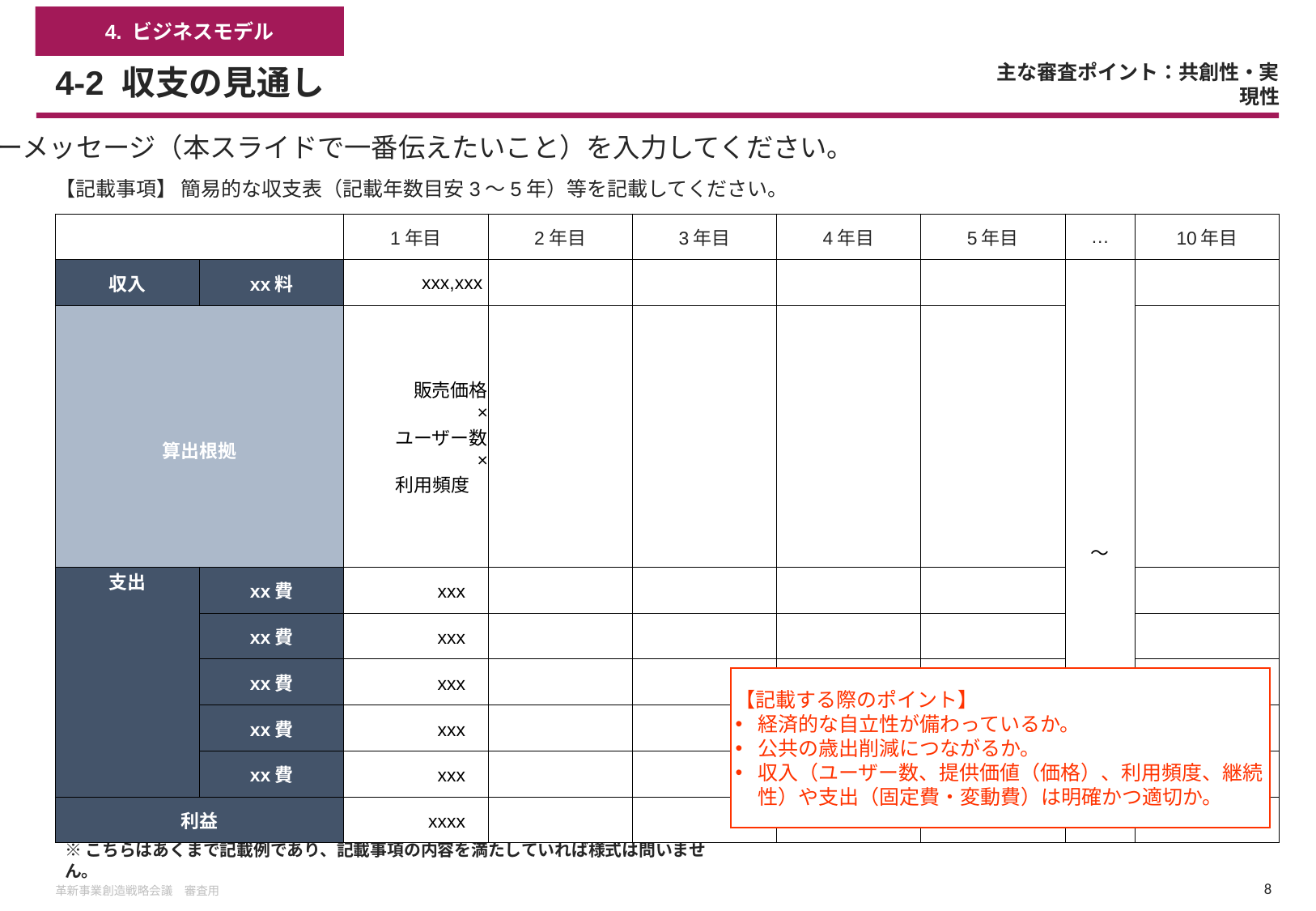

4. ビジネスモデル
# 4-2 収支の見通し
主な審査ポイント：共創性・実現性
キーメッセージ（本スライドで一番伝えたいこと）を入力してください。
【記載事項】 簡易的な収支表（記載年数目安3～5年）等を記載してください。
|  |  | 1年目 | 2年目 | 3年目 | 4年目 | 5年目 | … | 10年目 |
| --- | --- | --- | --- | --- | --- | --- | --- | --- |
| 収入 | xx料 | xxx,xxx |  |  |  |  | ～ |  |
| 算出根拠 | 根拠 | 販売価格 × ユーザー数 × 利用頻度 |  |  |  |  |  |  |
| 支出 | xx費 | xxx |  |  |  |  |  |  |
|  | xx費 | xxx |  |  |  |  |  |  |
|  | xx費 | xxx |  |  |  |  |  |  |
|  | xx費 | xxx |  |  |  |  |  |  |
|  | xx費 | xxx |  |  |  |  |  |  |
| 利益 |  | xxxx |  |  |  |  |  |  |
【記載する際のポイント】
経済的な自立性が備わっているか。
公共の歳出削減につながるか。
収入（ユーザー数、提供価値（価格）、利用頻度、継続性）や支出（固定費・変動費）は明確かつ適切か。
※こちらはあくまで記載例であり、記載事項の内容を満たしていれば様式は問いません。
革新事業創造戦略会議　審査用